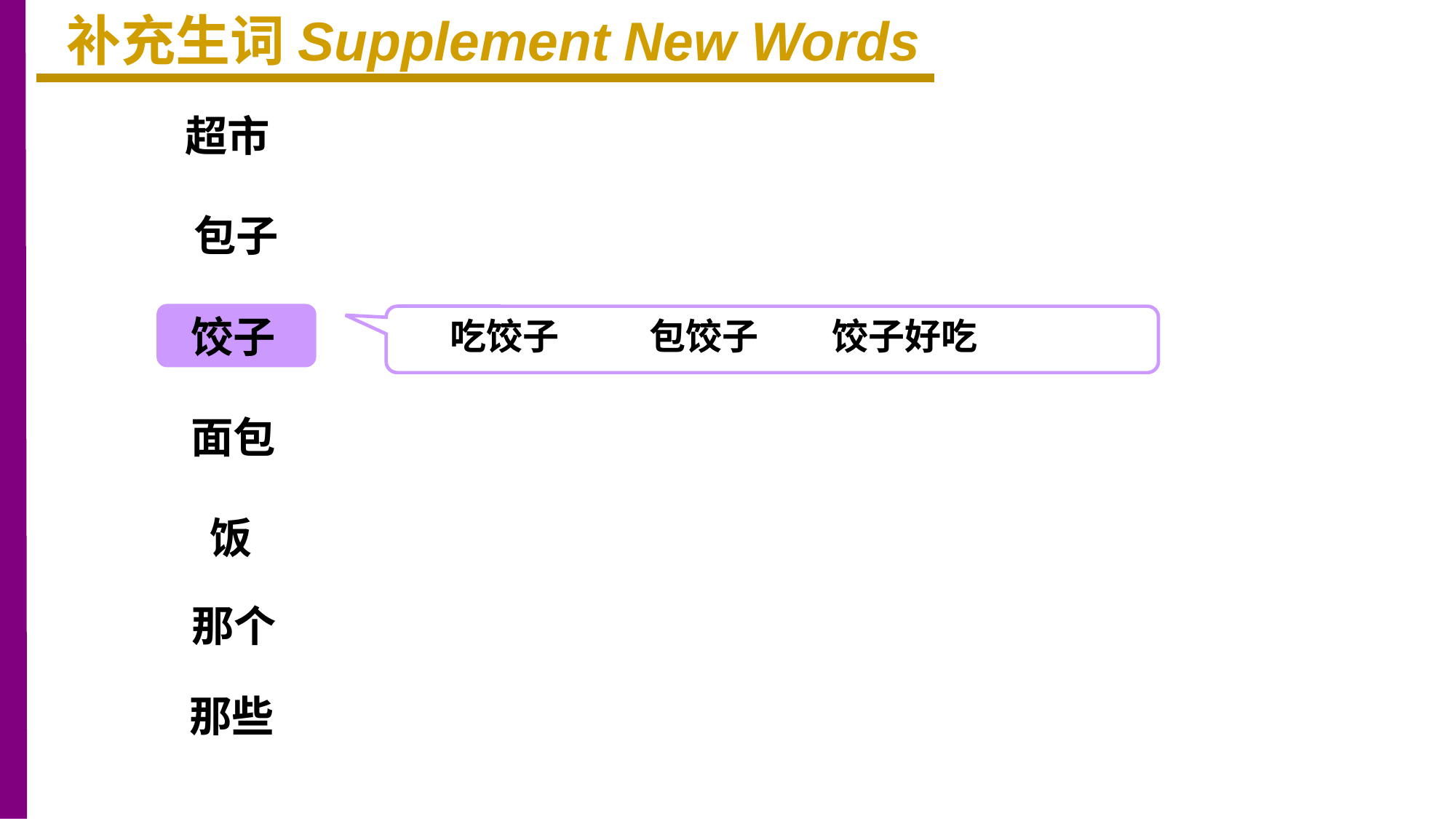

补充生词Supplement New Words
超市
包子

饺子

吃饺子           包饺子         饺子好吃
面包
饭
那个
那些